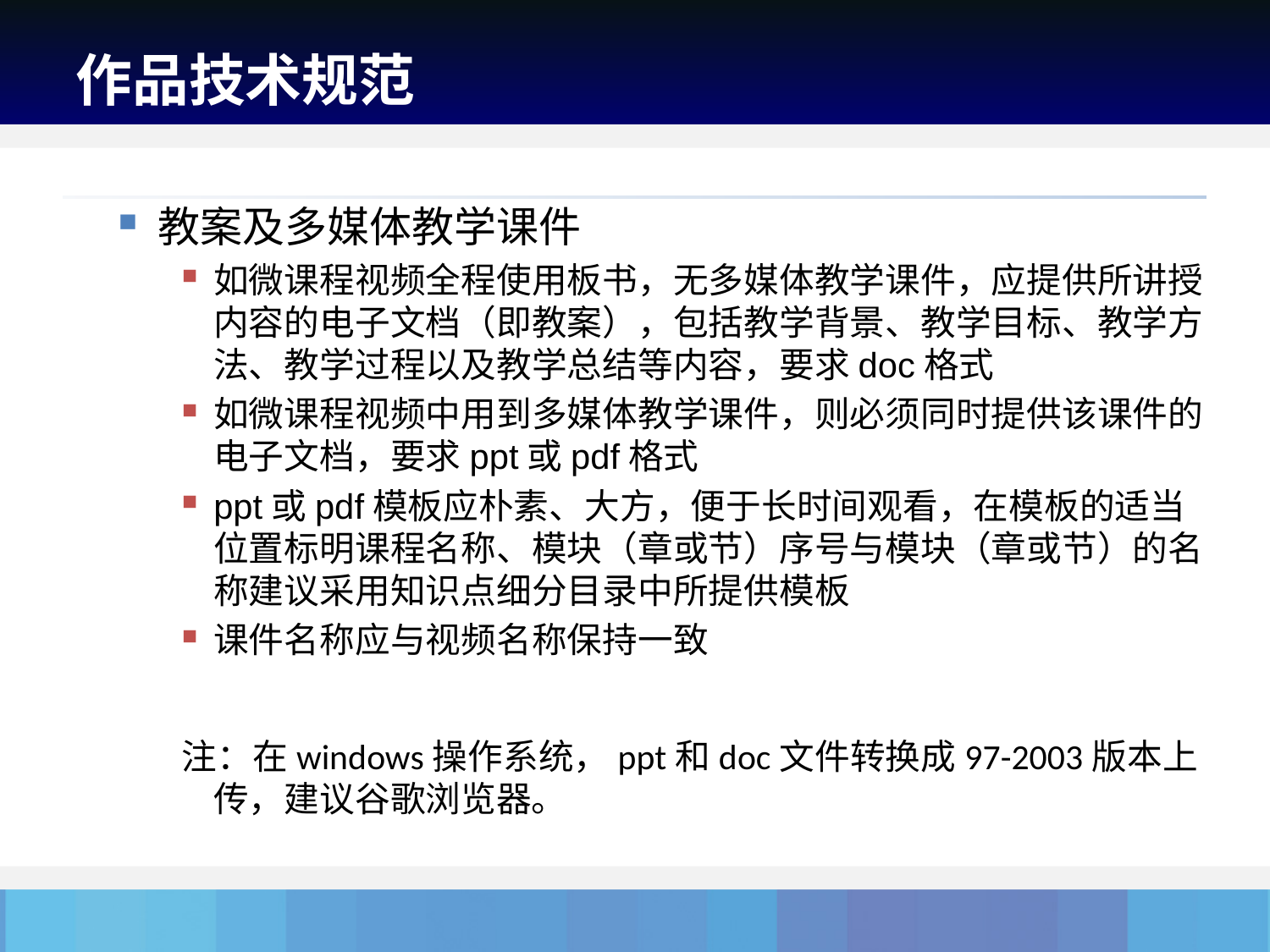

# 作品技术规范
教案及多媒体教学课件
如微课程视频全程使用板书，无多媒体教学课件，应提供所讲授内容的电子文档（即教案），包括教学背景、教学目标、教学方法、教学过程以及教学总结等内容，要求doc格式
如微课程视频中用到多媒体教学课件，则必须同时提供该课件的电子文档，要求ppt或pdf格式
ppt或pdf模板应朴素、大方，便于长时间观看，在模板的适当位置标明课程名称、模块（章或节）序号与模块（章或节）的名称建议采用知识点细分目录中所提供模板
课件名称应与视频名称保持一致

注：在windows操作系统，ppt和doc文件转换成97-2003版本上传，建议谷歌浏览器。